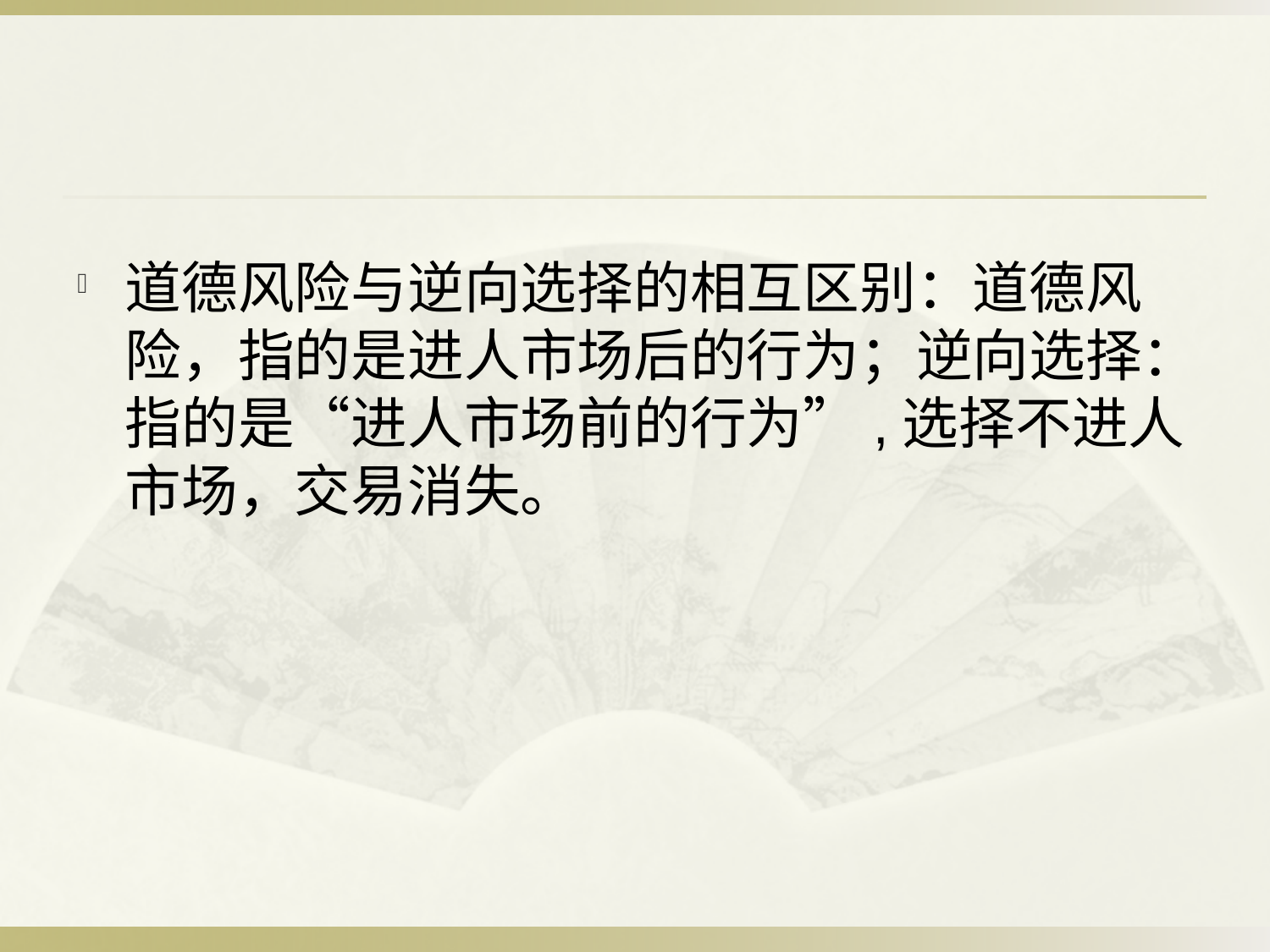

道德风险与逆向选择的相互区别：道德风险，指的是进人市场后的行为；逆向选择：指的是“进人市场前的行为”,选择不进人市场，交易消失。